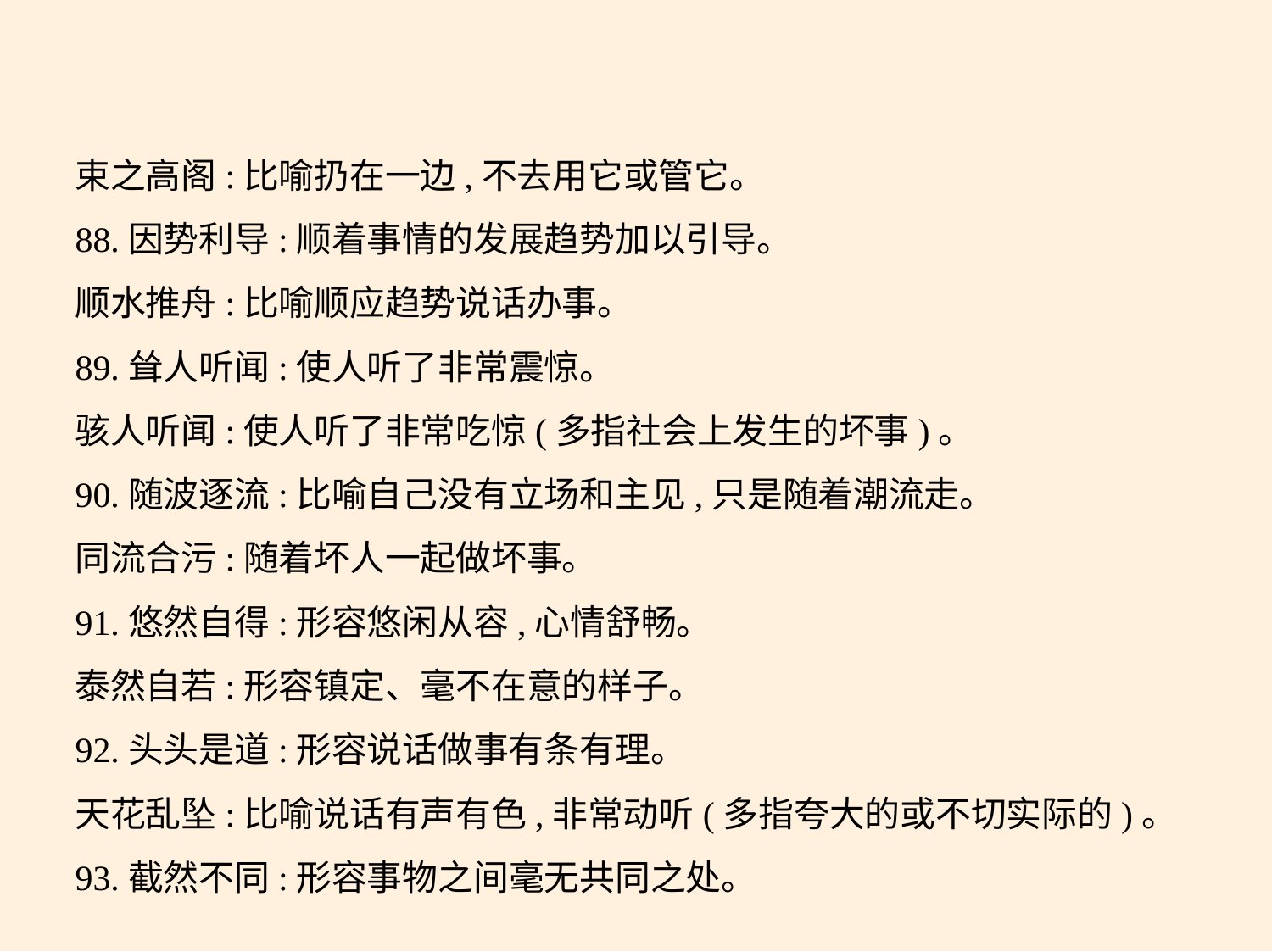

束之高阁:比喻扔在一边,不去用它或管它。
88.因势利导:顺着事情的发展趋势加以引导。
顺水推舟:比喻顺应趋势说话办事。
89.耸人听闻:使人听了非常震惊。
骇人听闻:使人听了非常吃惊(多指社会上发生的坏事)。
90.随波逐流:比喻自己没有立场和主见,只是随着潮流走。
同流合污:随着坏人一起做坏事。
91.悠然自得:形容悠闲从容,心情舒畅。
泰然自若:形容镇定、毫不在意的样子。
92.头头是道:形容说话做事有条有理。
天花乱坠:比喻说话有声有色,非常动听(多指夸大的或不切实际的)。
93.截然不同:形容事物之间毫无共同之处。